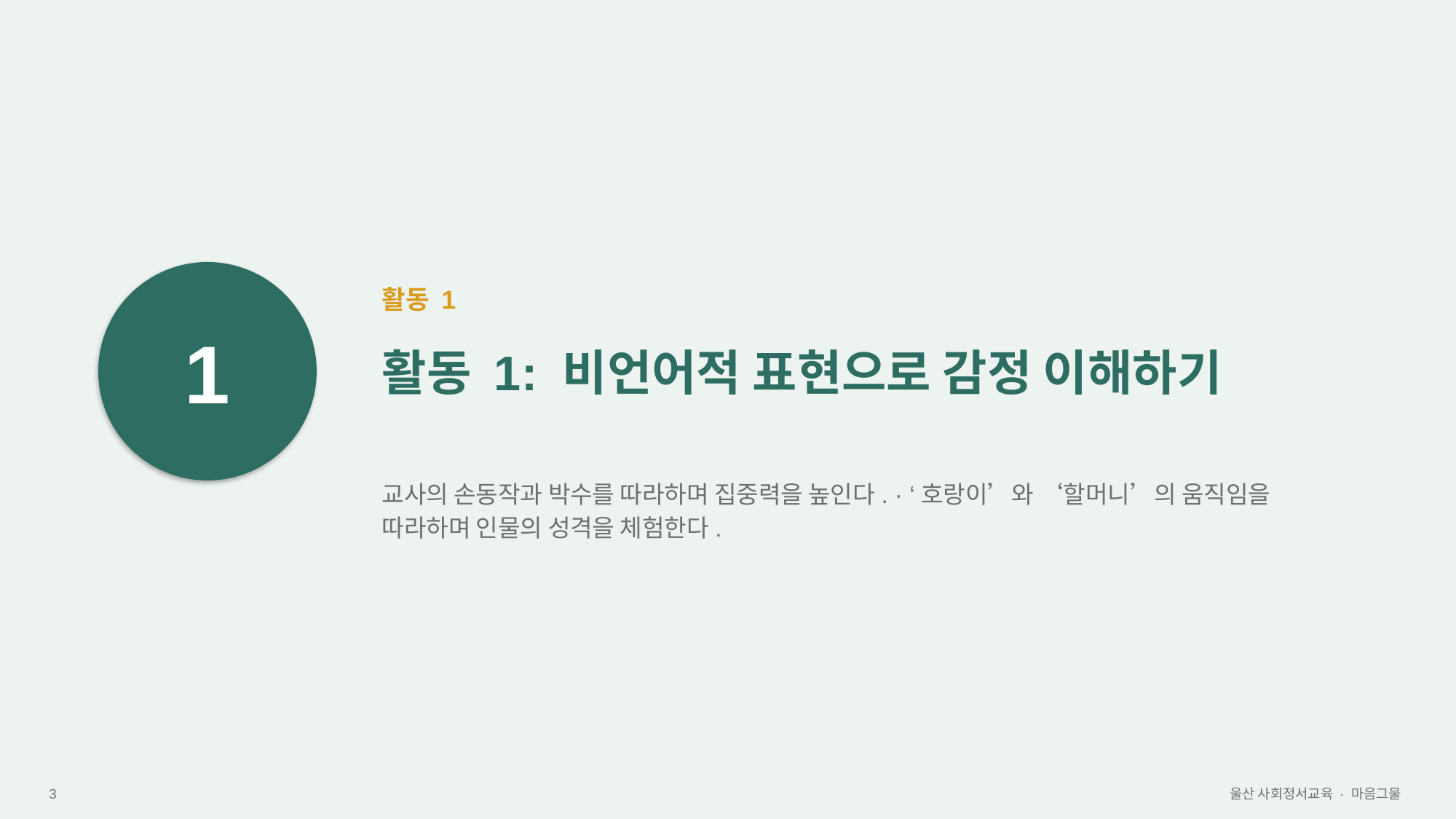

1
활동 1
활동 1: 비언어적 표현으로 감정 이해하기
교사의 손동작과 박수를 따라하며 집중력을 높인다. · ‘호랑이’와 ‘할머니’의 움직임을 따라하며 인물의 성격을 체험한다.
3
울산 사회정서교육 · 마음그물